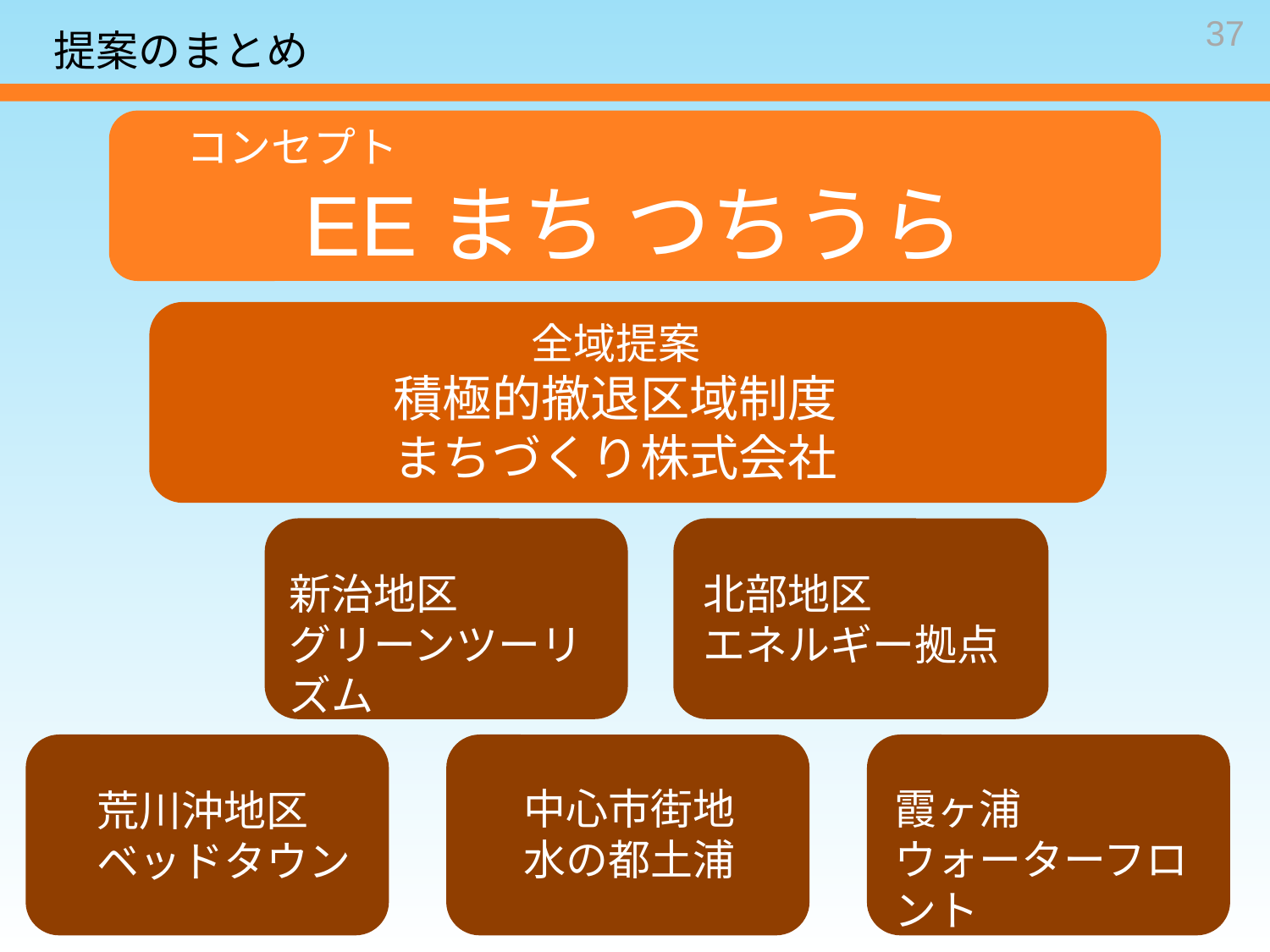

37
提案のまとめ

コンセプト
EEまち つちうら

全域提案
積極的撤退区域制度
まちづくり株式会社

新治地区
グリーンツーリズム
北部地区
エネルギー拠点

霞ヶ浦
ウォーターフロント
中心市街地
水の都土浦
荒川沖地区
ベッドタウン